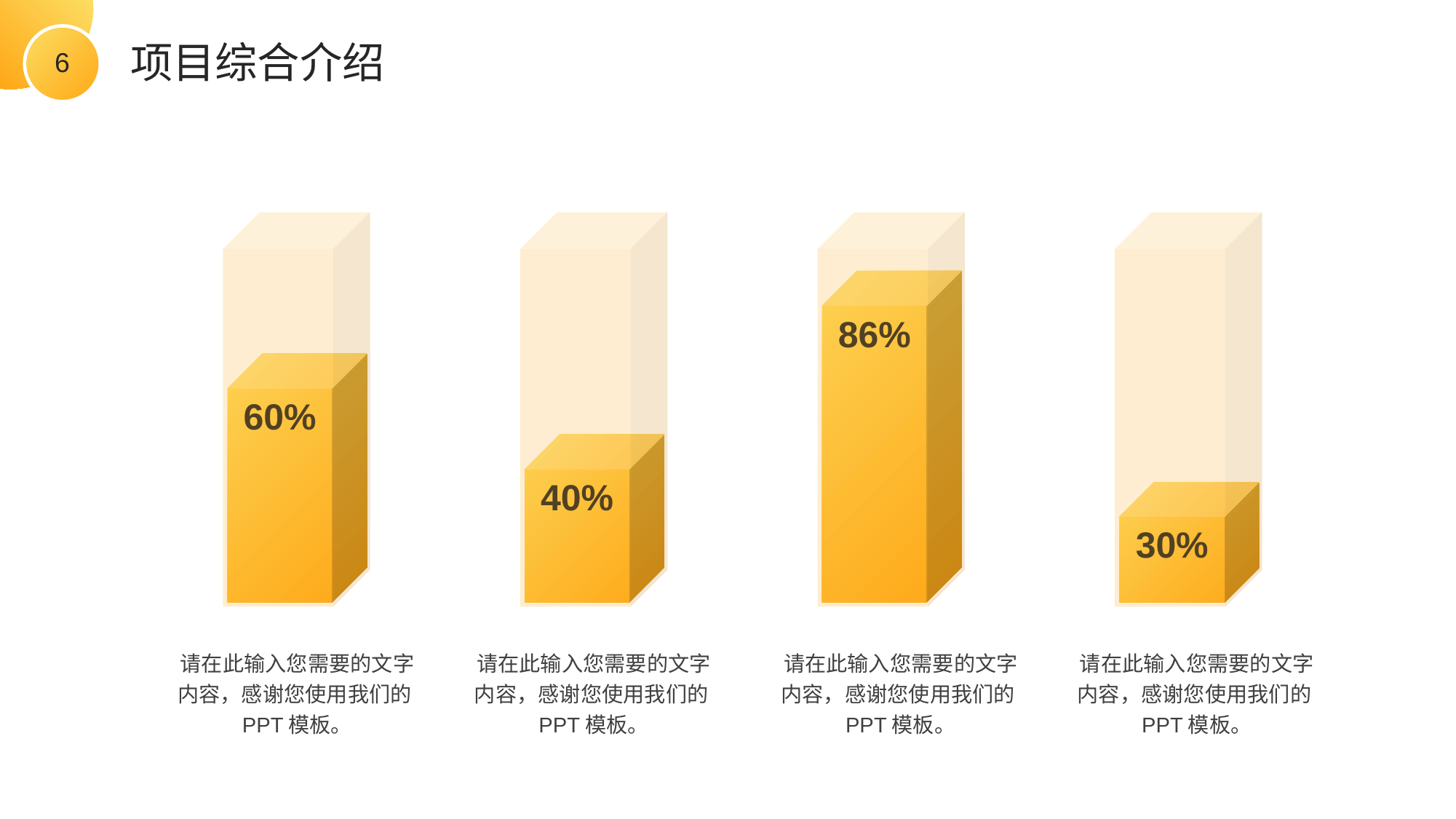

项目综合介绍

86%
60%
40%
30%
请在此输入您需要的文字内容，感谢您使用我们的PPT模板。
请在此输入您需要的文字内容，感谢您使用我们的PPT模板。
请在此输入您需要的文字内容，感谢您使用我们的PPT模板。
请在此输入您需要的文字内容，感谢您使用我们的PPT模板。